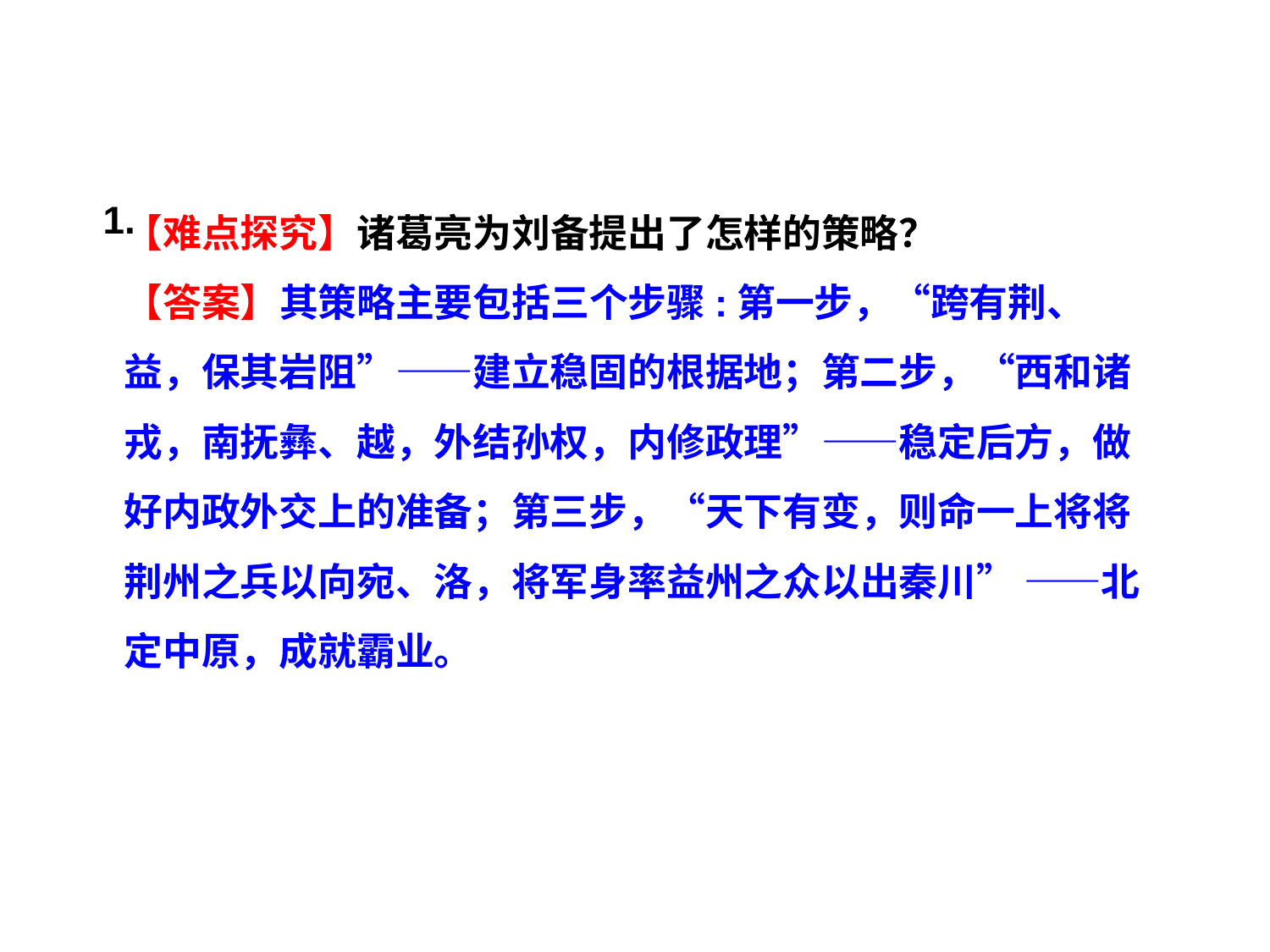

【难点探究】诸葛亮为刘备提出了怎样的策略？
【答案】其策略主要包括三个步骤:第一步，“跨有荆、
益，保其岩阻”——建立稳固的根据地；第二步，“西和诸戎，南抚彝、越，外结孙权，内修政理”——稳定后方，做好内政外交上的准备；第三步，“天下有变，则命一上将将荆州之兵以向宛、洛，将军身率益州之众以出秦川” ——北定中原，成就霸业。
1.